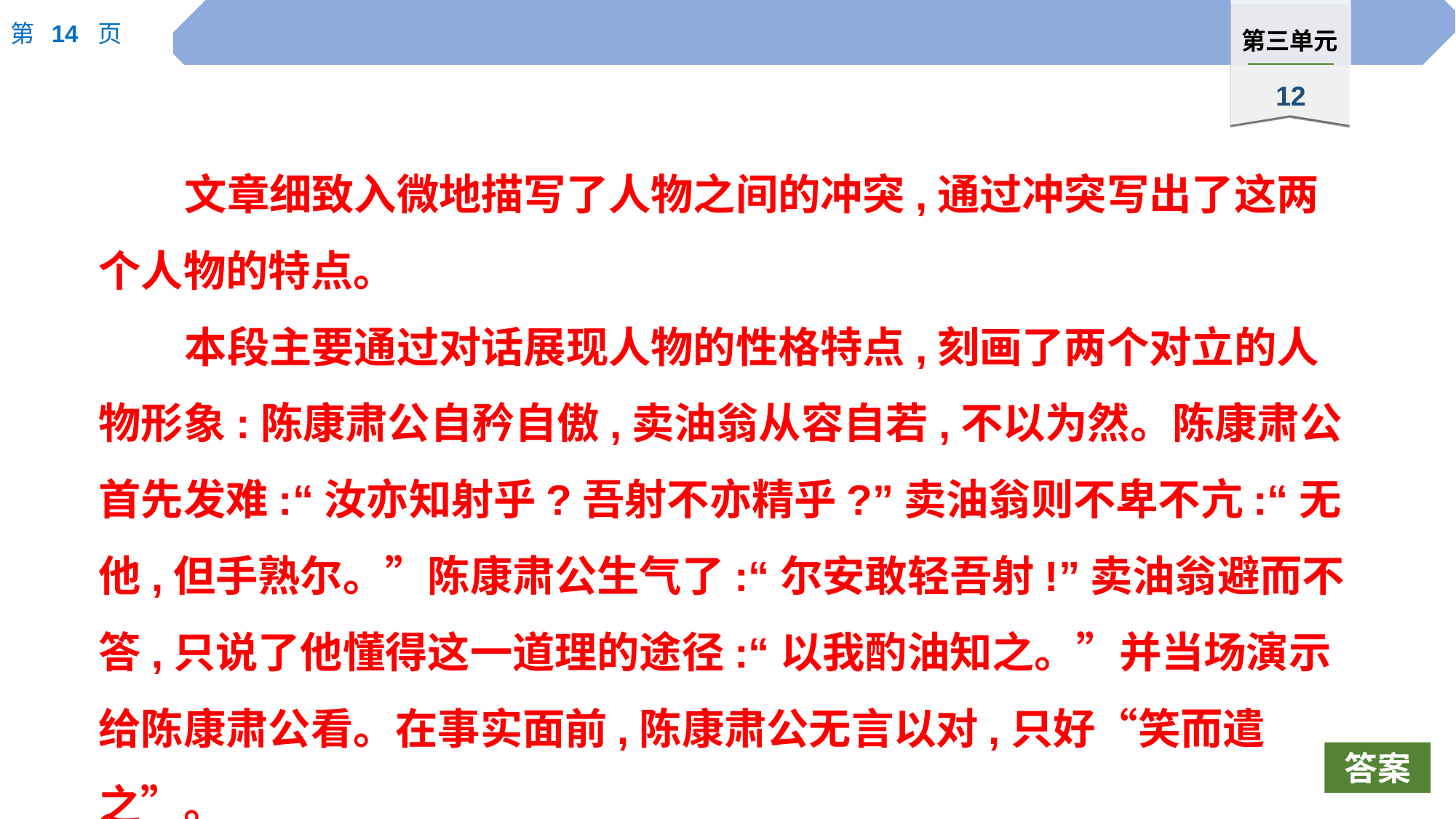

文章细致入微地描写了人物之间的冲突,通过冲突写出了这两个人物的特点。
本段主要通过对话展现人物的性格特点,刻画了两个对立的人物形象:陈康肃公自矜自傲,卖油翁从容自若,不以为然。陈康肃公首先发难:“汝亦知射乎?吾射不亦精乎?”卖油翁则不卑不亢:“无他,但手熟尔。”陈康肃公生气了:“尔安敢轻吾射!”卖油翁避而不答,只说了他懂得这一道理的途径:“以我酌油知之。”并当场演示给陈康肃公看。在事实面前,陈康肃公无言以对,只好“笑而遣之”。
答案